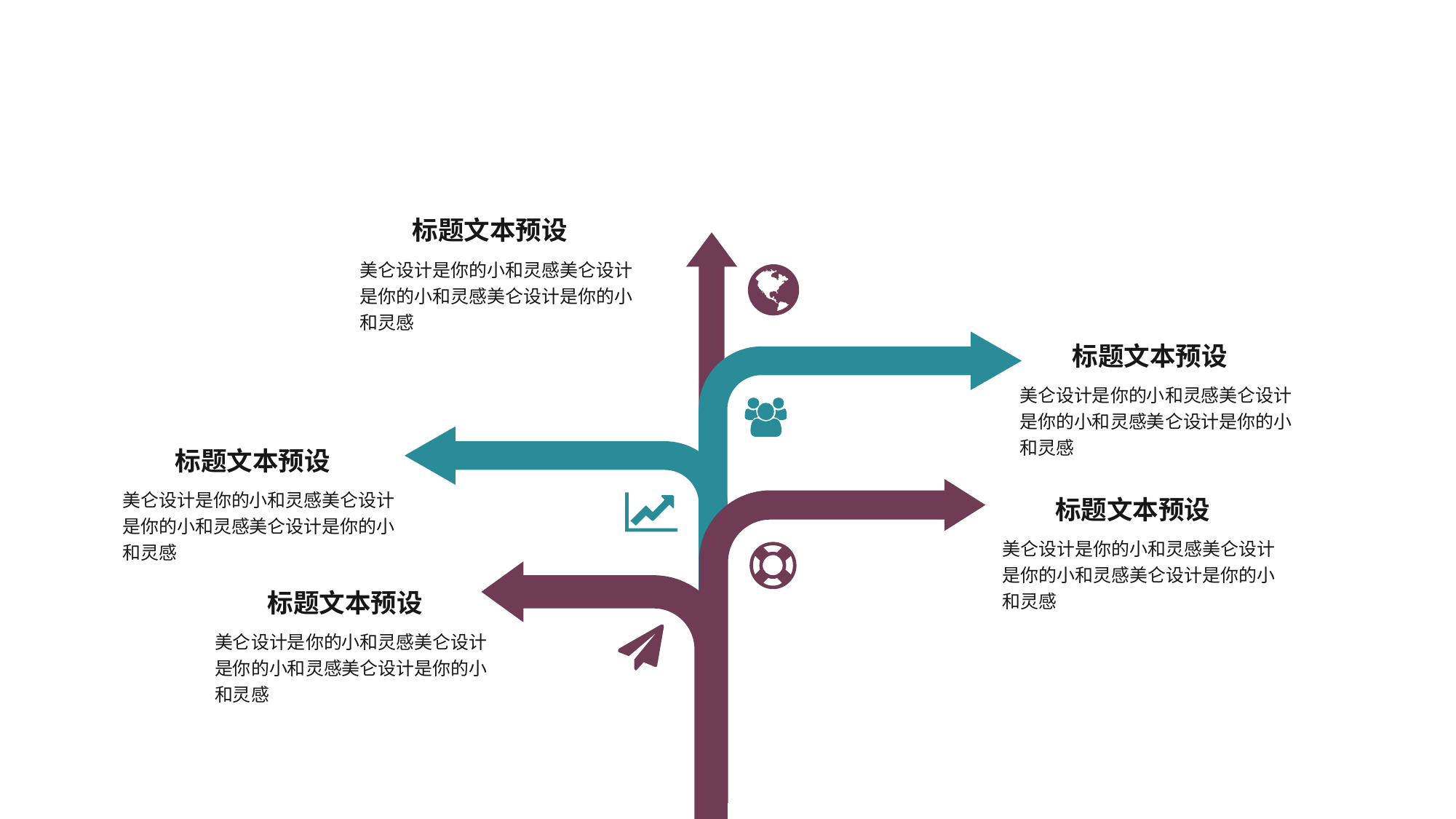

标题文本预设

美仑设计是你的小和灵感美仑设计是你的小和灵感美仑设计是你的小和灵感

标题文本预设
美仑设计是你的小和灵感美仑设计是你的小和灵感美仑设计是你的小和灵感

标题文本预设
美仑设计是你的小和灵感美仑设计是你的小和灵感美仑设计是你的小和灵感

标题文本预设

美仑设计是你的小和灵感美仑设计是你的小和灵感美仑设计是你的小和灵感

标题文本预设
美仑设计是你的小和灵感美仑设计是你的小和灵感美仑设计是你的小和灵感